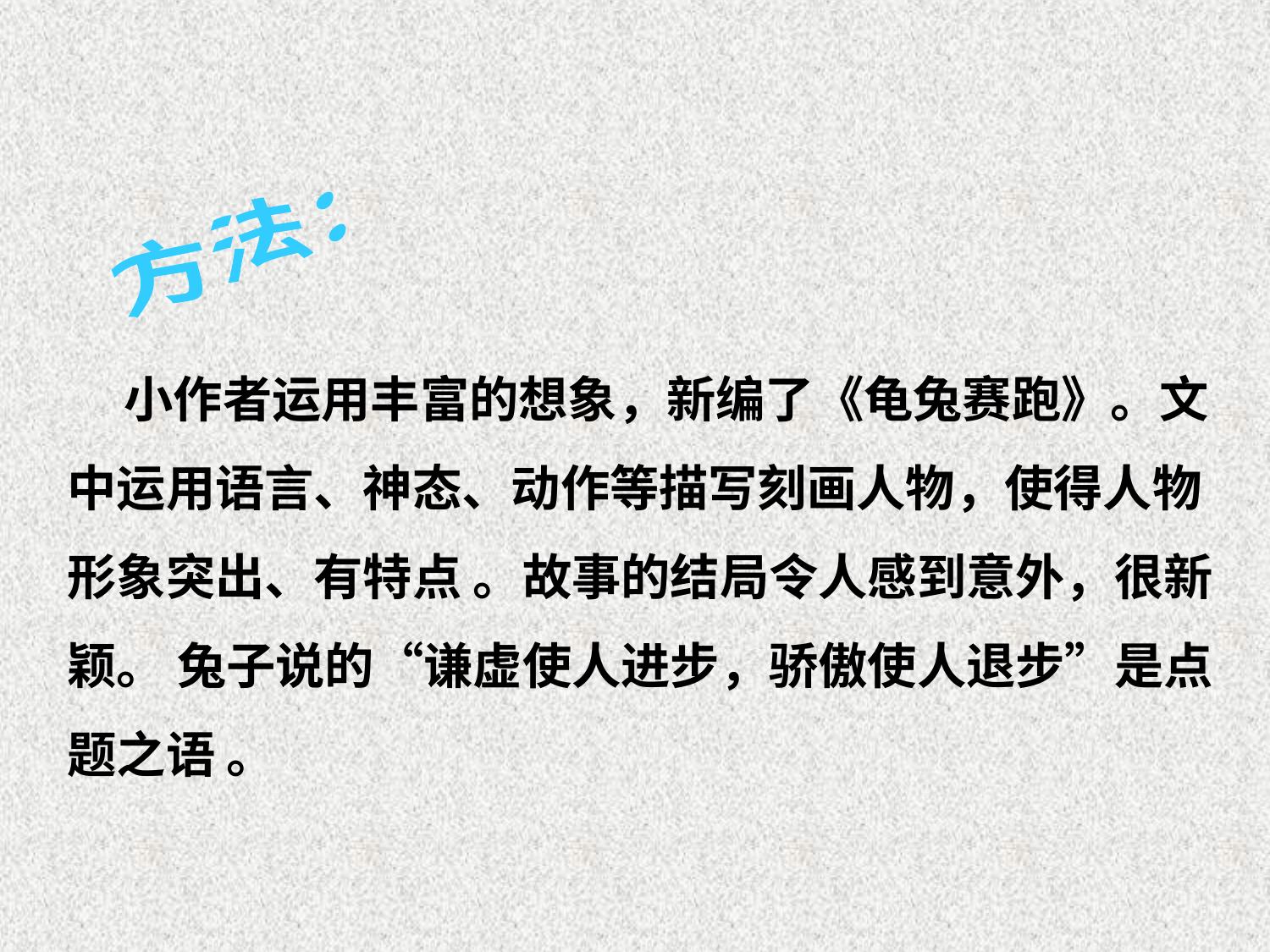

方法：
    小作者运用丰富的想象，新编了《龟兔赛跑》。文中运用语言、神态、动作等描写刻画人物，使得人物形象突出、有特点 。故事的结局令人感到意外，很新颖。 兔子说的“谦虚使人进步，骄傲使人退步”是点题之语 。